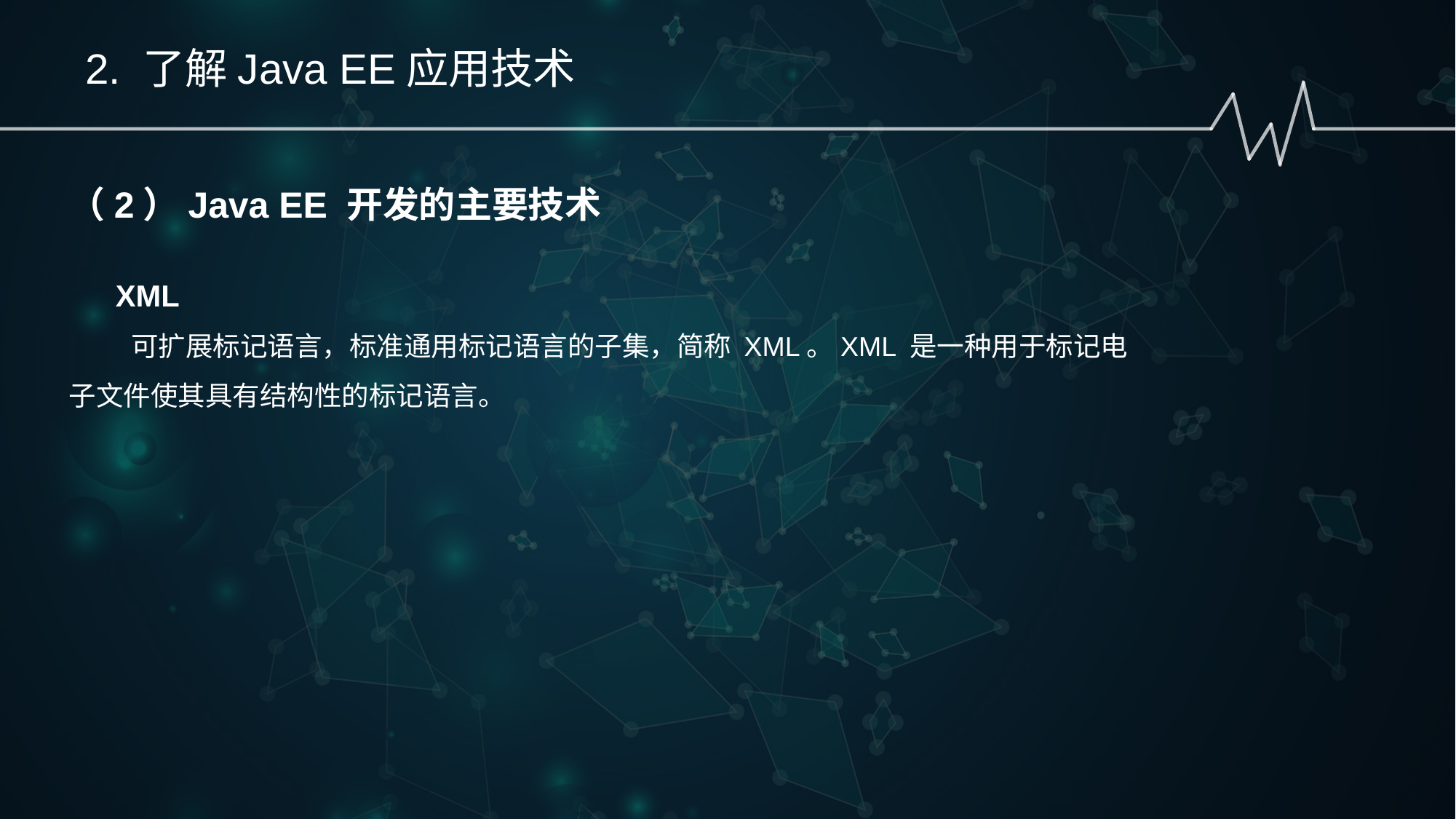

2. 了解Java EE应用技术
（2）Java EE 开发的主要技术

      XML
         可扩展标记语言，标准通用标记语言的子集，简称 XML。XML 是一种用于标记电
子文件使其具有结构性的标记语言。